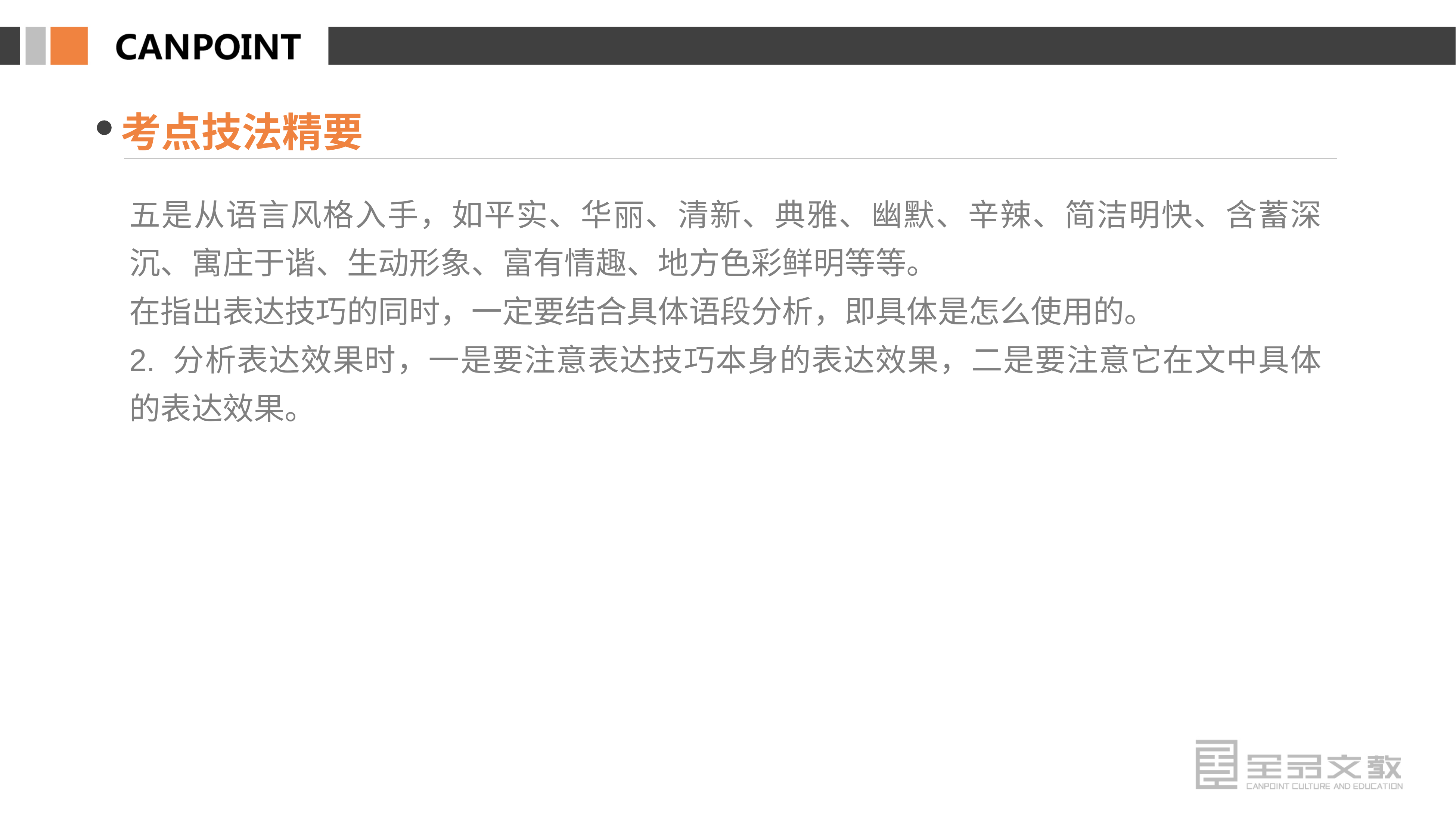

考点技法精要

五是从语言风格入手，如平实、华丽、清新、典雅、幽默、辛辣、简洁明快、含蓄深沉、寓庄于谐、生动形象、富有情趣、地方色彩鲜明等等。
在指出表达技巧的同时，一定要结合具体语段分析，即具体是怎么使用的。
2. 分析表达效果时，一是要注意表达技巧本身的表达效果，二是要注意它在文中具体的表达效果。